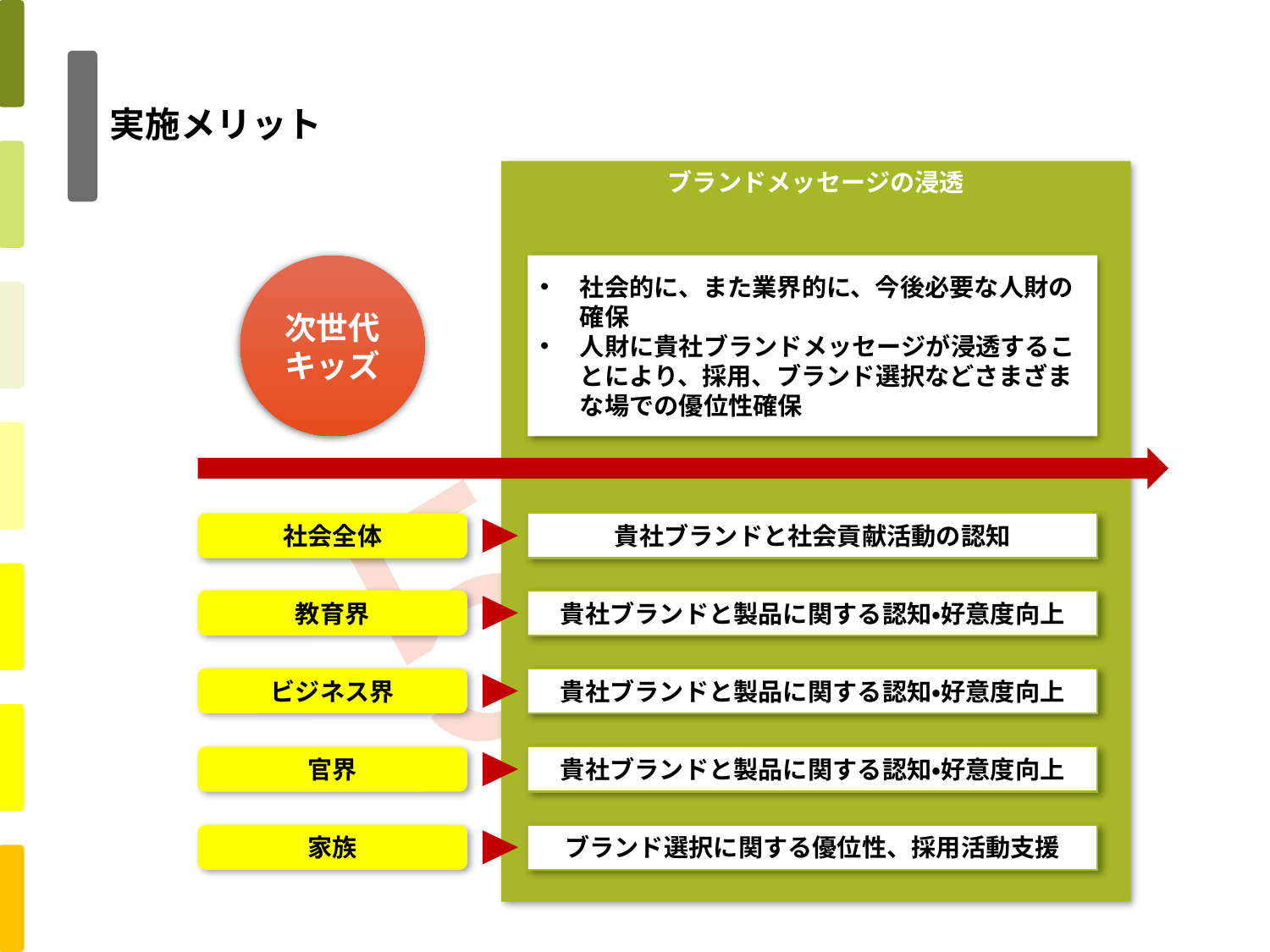

# 実施メリット
ブランドメッセージの浸透
次世代
キッズ
社会的に、また業界的に、今後必要な人財の確保
人財に貴社ブランドメッセージが浸透することにより、採用、ブランド選択などさまざまな場での優位性確保

社会全体
貴社ブランドと社会貢献活動の認知

教育界
貴社ブランドと製品に関する認知・好意度向上

ビジネス界
貴社ブランドと製品に関する認知・好意度向上

官界
貴社ブランドと製品に関する認知・好意度向上

家族
ブランド選択に関する優位性、採用活動支援